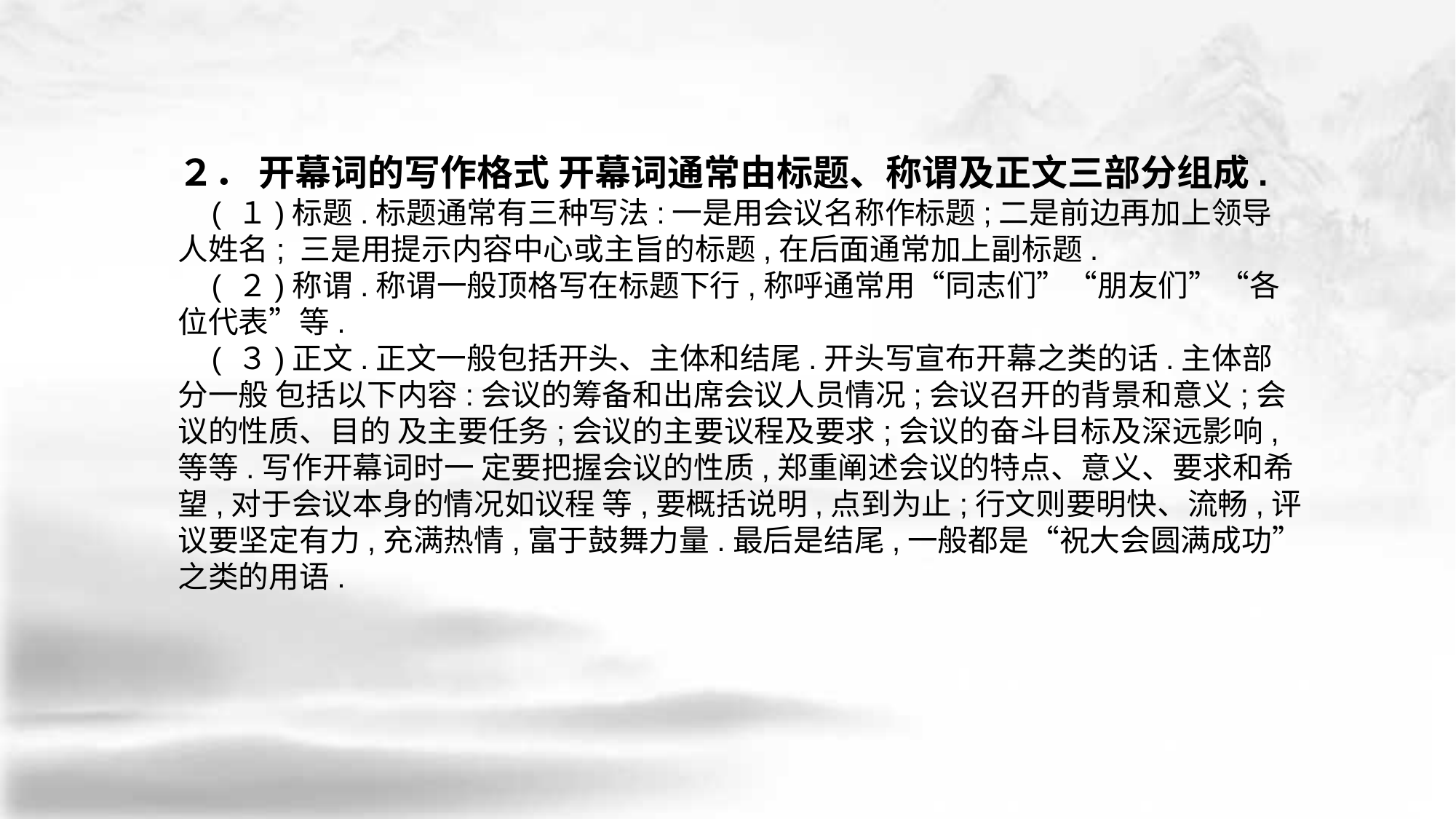

２． 开幕词的写作格式 开幕词通常由标题、称谓及正文三部分组成.
    ( １)标题.标题通常有三种写法:一是用会议名称作标题;二是前边再加上领导人姓名; 三是用提示内容中心或主旨的标题,在后面通常加上副标题.
    ( ２)称谓.称谓一般顶格写在标题下行,称呼通常用“同志们”“朋友们”“各位代表”等.
    ( ３)正文.正文一般包括开头、主体和结尾.开头写宣布开幕之类的话.主体部分一般 包括以下内容:会议的筹备和出席会议人员情况;会议召开的背景和意义;会议的性质、目的 及主要任务;会议的主要议程及要求;会议的奋斗目标及深远影响,等等.写作开幕词时一 定要把握会议的性质,郑重阐述会议的特点、意义、要求和希望,对于会议本身的情况如议程 等,要概括说明,点到为止;行文则要明快、流畅,评议要坚定有力,充满热情,富于鼓舞力量.最后是结尾,一般都是“祝大会圆满成功”之类的用语.